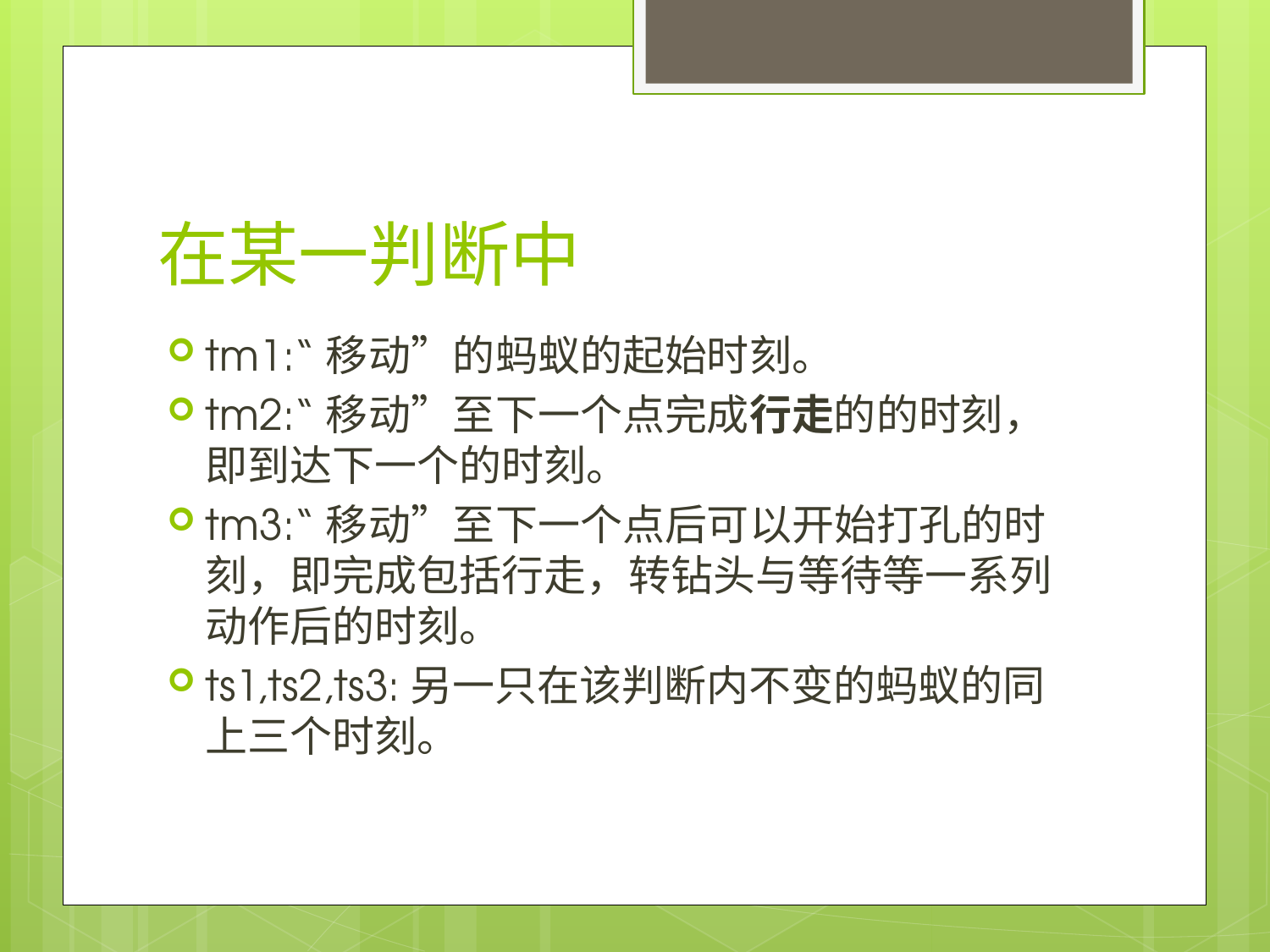

# 在某一判断中
tm1:“移动”的蚂蚁的起始时刻。
tm2:“移动”至下一个点完成行走的的时刻，即到达下一个的时刻。
tm3:“移动”至下一个点后可以开始打孔的时刻，即完成包括行走，转钻头与等待等一系列动作后的时刻。
ts1,ts2,ts3:另一只在该判断内不变的蚂蚁的同上三个时刻。